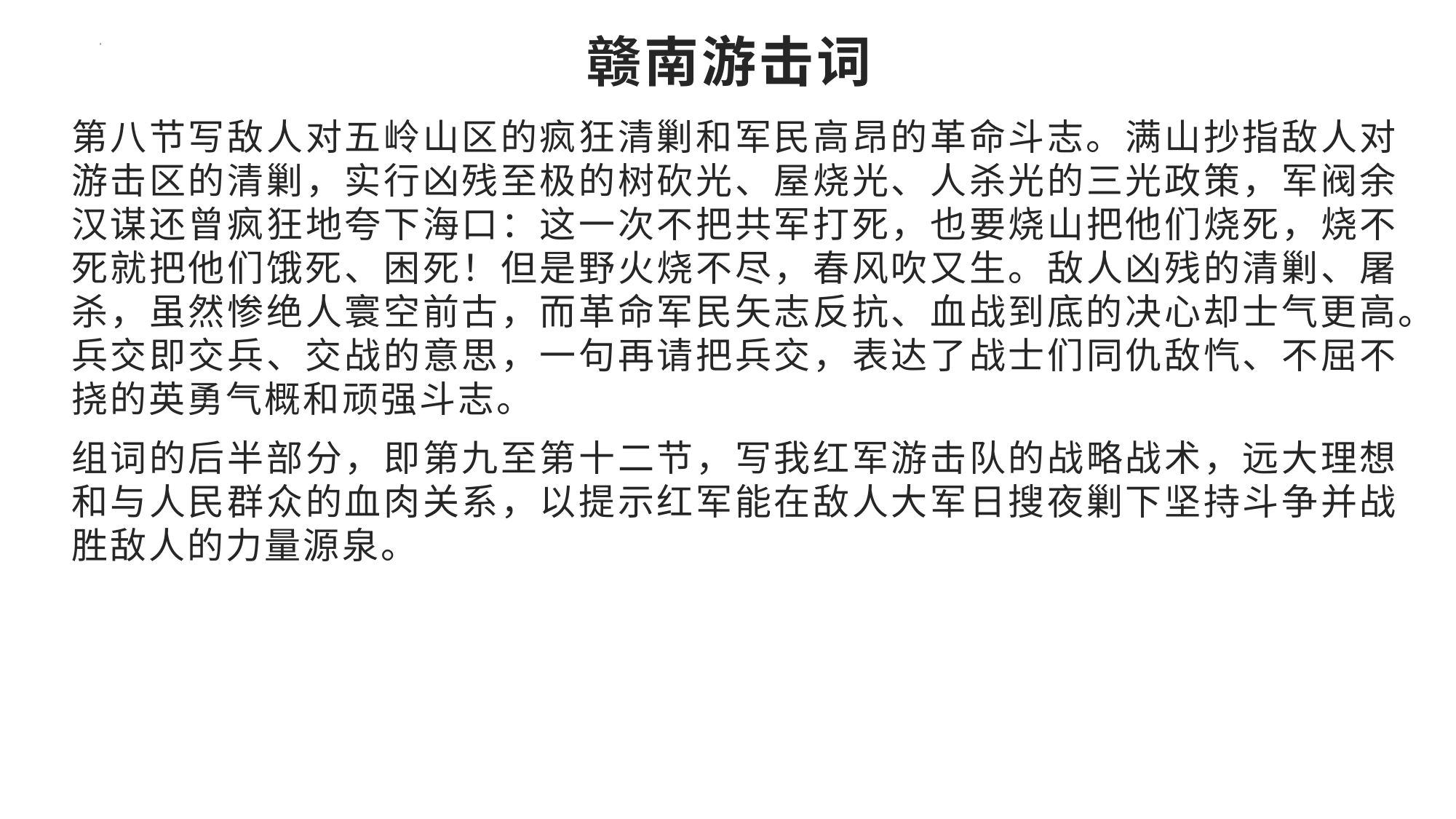

# 赣南游击词
第八节写敌人对五岭山区的疯狂清剿和军民高昂的革命斗志。满山抄指敌人对游击区的清剿，实行凶残至极的树砍光、屋烧光、人杀光的三光政策，军阀余汉谋还曾疯狂地夸下海口：这一次不把共军打死，也要烧山把他们烧死，烧不死就把他们饿死、困死！但是野火烧不尽，春风吹又生。敌人凶残的清剿、屠杀，虽然惨绝人寰空前古，而革命军民矢志反抗、血战到底的决心却士气更高。兵交即交兵、交战的意思，一句再请把兵交，表达了战士们同仇敌忾、不屈不挠的英勇气概和顽强斗志。
组词的后半部分，即第九至第十二节，写我红军游击队的战略战术，远大理想和与人民群众的血肉关系，以提示红军能在敌人大军日搜夜剿下坚持斗争并战胜敌人的力量源泉。